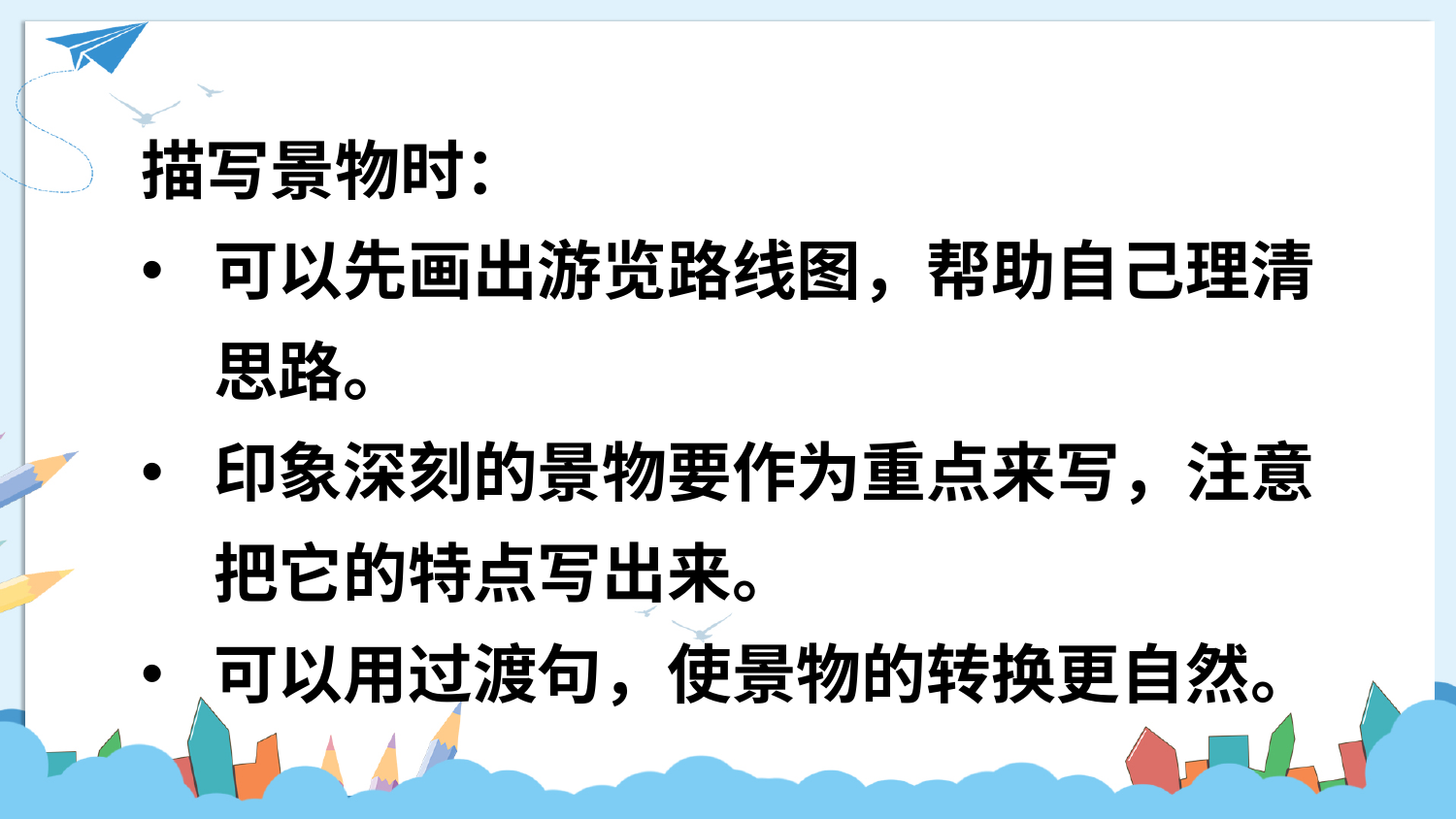

描写景物时：
可以先画出游览路线图，帮助自己理清思路。
印象深刻的景物要作为重点来写，注意把它的特点写出来。
可以用过渡句，使景物的转换更自然。